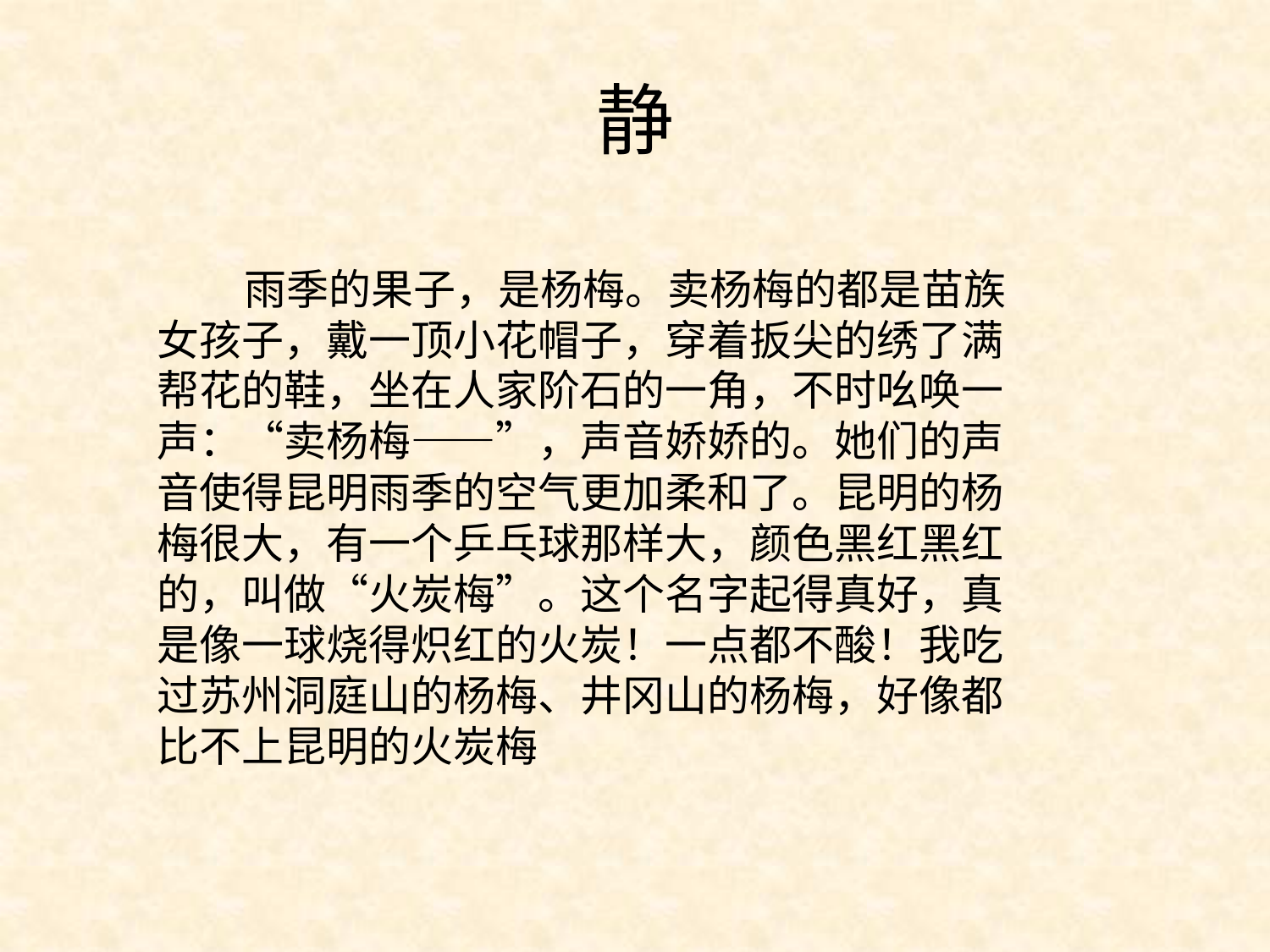

# 静
           雨季的果子，是杨梅。卖杨梅的都是苗族女孩子，戴一顶小花帽子，穿着扳尖的绣了满帮花的鞋，坐在人家阶石的一角，不时吆唤一声：“卖杨梅——”，声音娇娇的。她们的声音使得昆明雨季的空气更加柔和了。昆明的杨梅很大，有一个乒乓球那样大，颜色黑红黑红的，叫做“火炭梅”。这个名字起得真好，真是像一球烧得炽红的火炭！一点都不酸！我吃过苏州洞庭山的杨梅、井冈山的杨梅，好像都比不上昆明的火炭梅